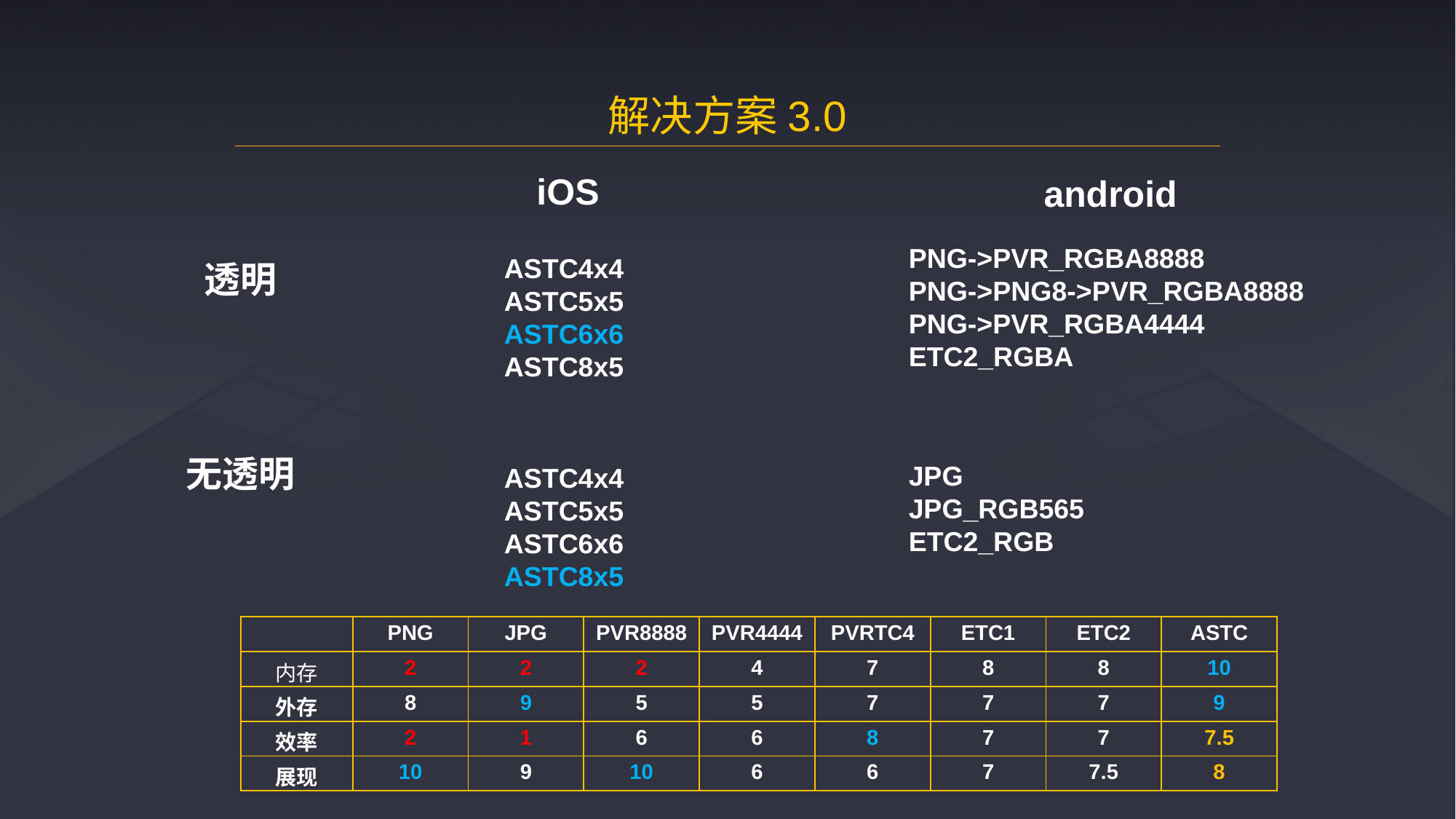

解决方案3.0

iOS
android
PNG->PVR_RGBA8888
PNG->PNG8->PVR_RGBA8888
PNG->PVR_RGBA4444
ETC2_RGBA
ASTC4x4
ASTC5x5
ASTC6x6
ASTC8x5

透明
无透明
JPG
JPG_RGB565
ETC2_RGB
ASTC4x4
ASTC5x5
ASTC6x6
ASTC8x5
|  | PNG | JPG | PVR8888 | PVR4444 | PVRTC4 | ETC1 | ETC2 | ASTC |
| --- | --- | --- | --- | --- | --- | --- | --- | --- |
| 内存 | 2 | 2 | 2 | 4 | 7 | 8 | 8 | 10 |
| 外存 | 8 | 9 | 5 | 5 | 7 | 7 | 7 | 9 |
| 效率 | 2 | 1 | 6 | 6 | 8 | 7 | 7 | 7.5 |
| 展现 | 10 | 9 | 10 | 6 | 6 | 7 | 7.5 | 8 |